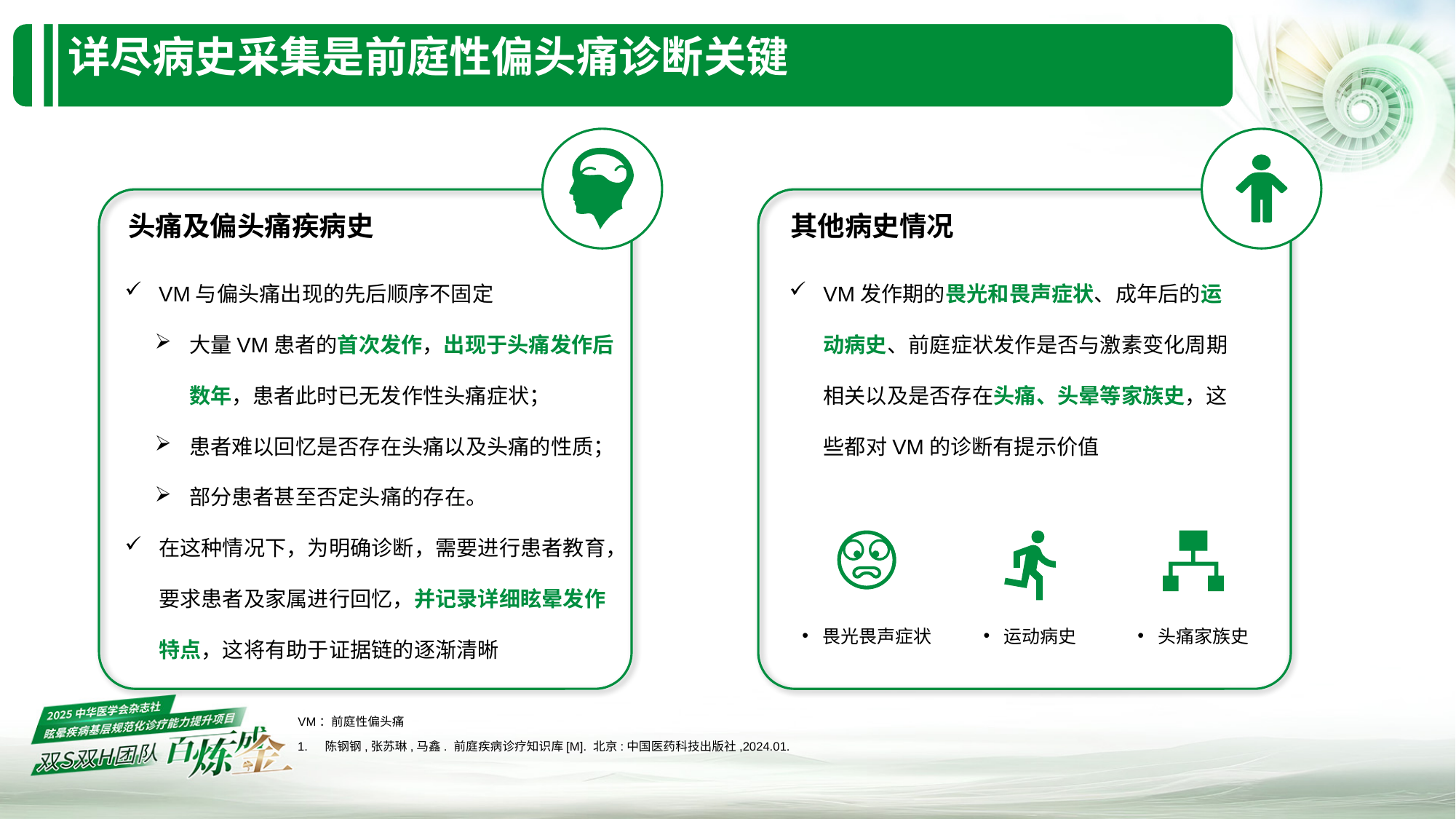

# 详尽病史采集是前庭性偏头痛诊断关键

头痛及偏头痛疾病史
其他病史情况
VM与偏头痛出现的先后顺序不固定
大量VM患者的首次发作，出现于头痛发作后数年，患者此时已无发作性头痛症状；
患者难以回忆是否存在头痛以及头痛的性质；
部分患者甚至否定头痛的存在。
在这种情况下，为明确诊断，需要进行患者教育，要求患者及家属进行回忆，并记录详细眩晕发作特点，这将有助于证据链的逐渐清晰
VM发作期的畏光和畏声症状、成年后的运动病史、前庭症状发作是否与激素变化周期相关以及是否存在头痛、头晕等家族史，这些都对VM的诊断有提示价值

畏光畏声症状
运动病史
头痛家族史
VM：前庭性偏头痛
陈钢钢,张苏琳,马鑫. 前庭疾病诊疗知识库[M]. 北京:中国医药科技出版社,2024.01.